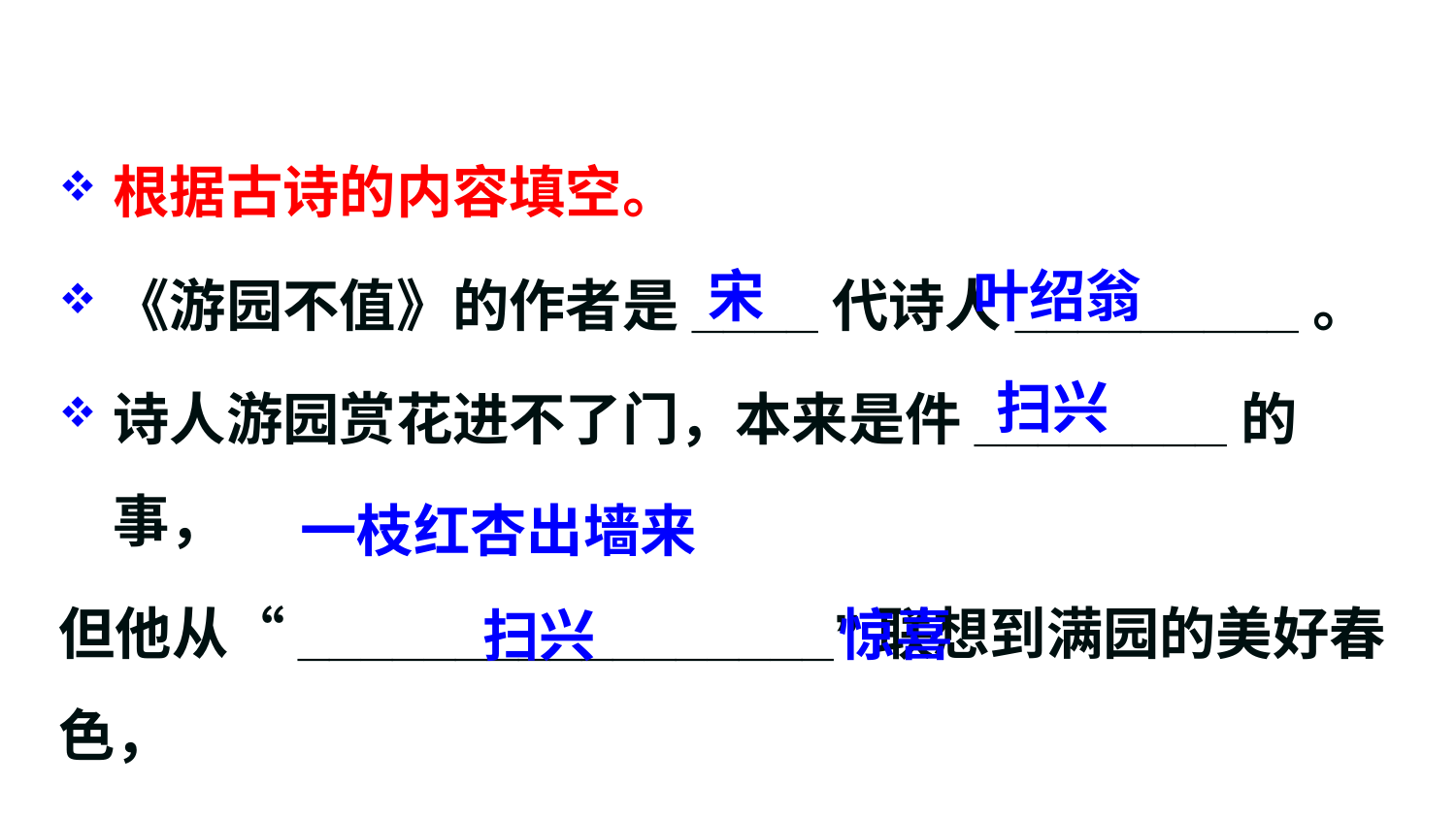

根据古诗的内容填空。
《游园不值》的作者是____代诗人_________。
诗人游园赏花进不了门，本来是件________的事，
但他从“_________________”联想到满园的美好春色，
心情自然也由 __________转为__________。
宋
叶绍翁
扫兴
一枝红杏出墙来
惊喜
扫兴